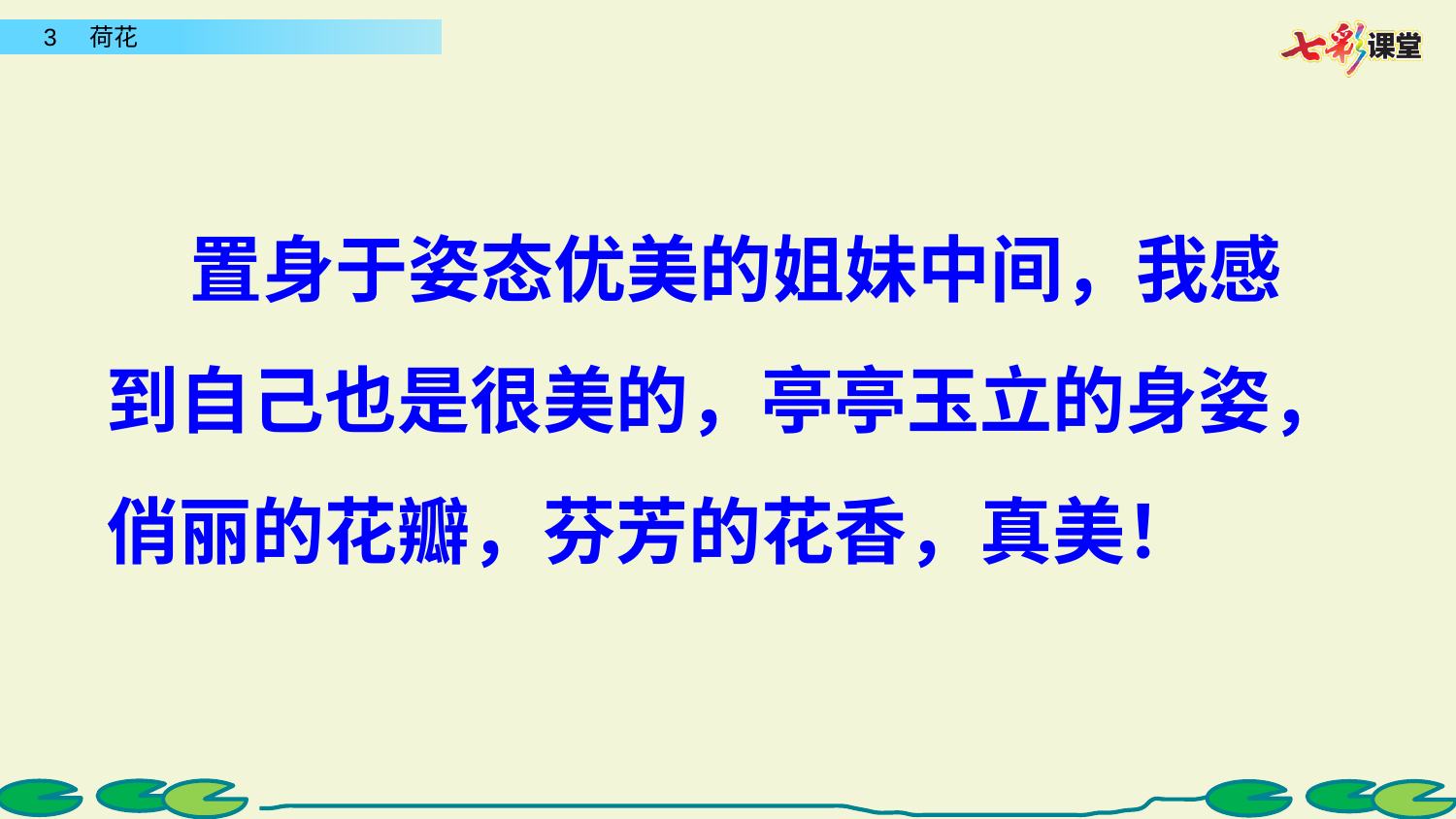

置身于姿态优美的姐妹中间，我感到自己也是很美的，亭亭玉立的身姿，俏丽的花瓣，芬芳的花香，真美！